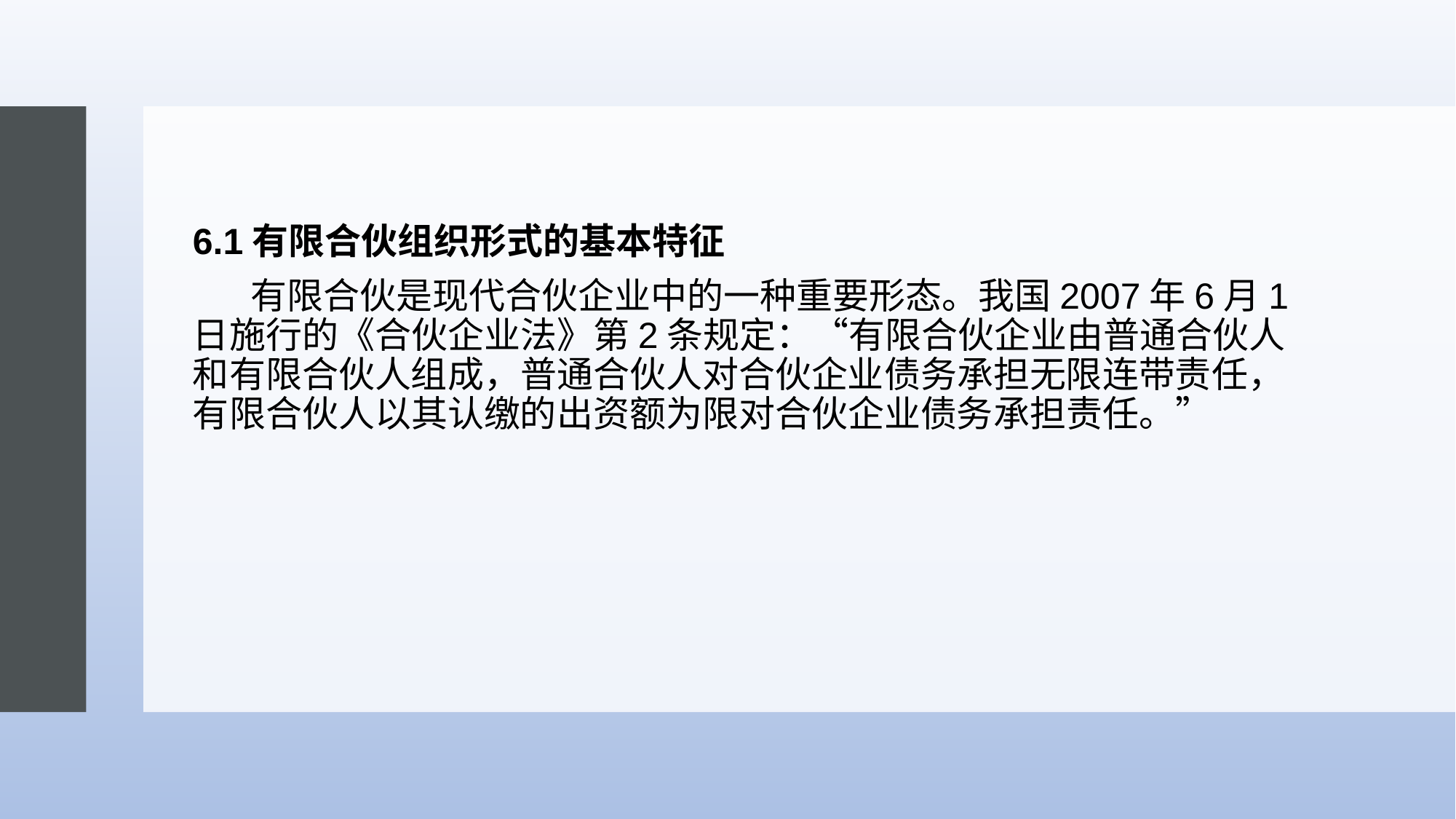

#

6.1有限合伙组织形式的基本特征
      有限合伙是现代合伙企业中的一种重要形态。我国2007年6月1日施行的《合伙企业法》第2条规定：“有限合伙企业由普通合伙人和有限合伙人组成，普通合伙人对合伙企业债务承担无限连带责任，有限合伙人以其认缴的出资额为限对合伙企业债务承担责任。”